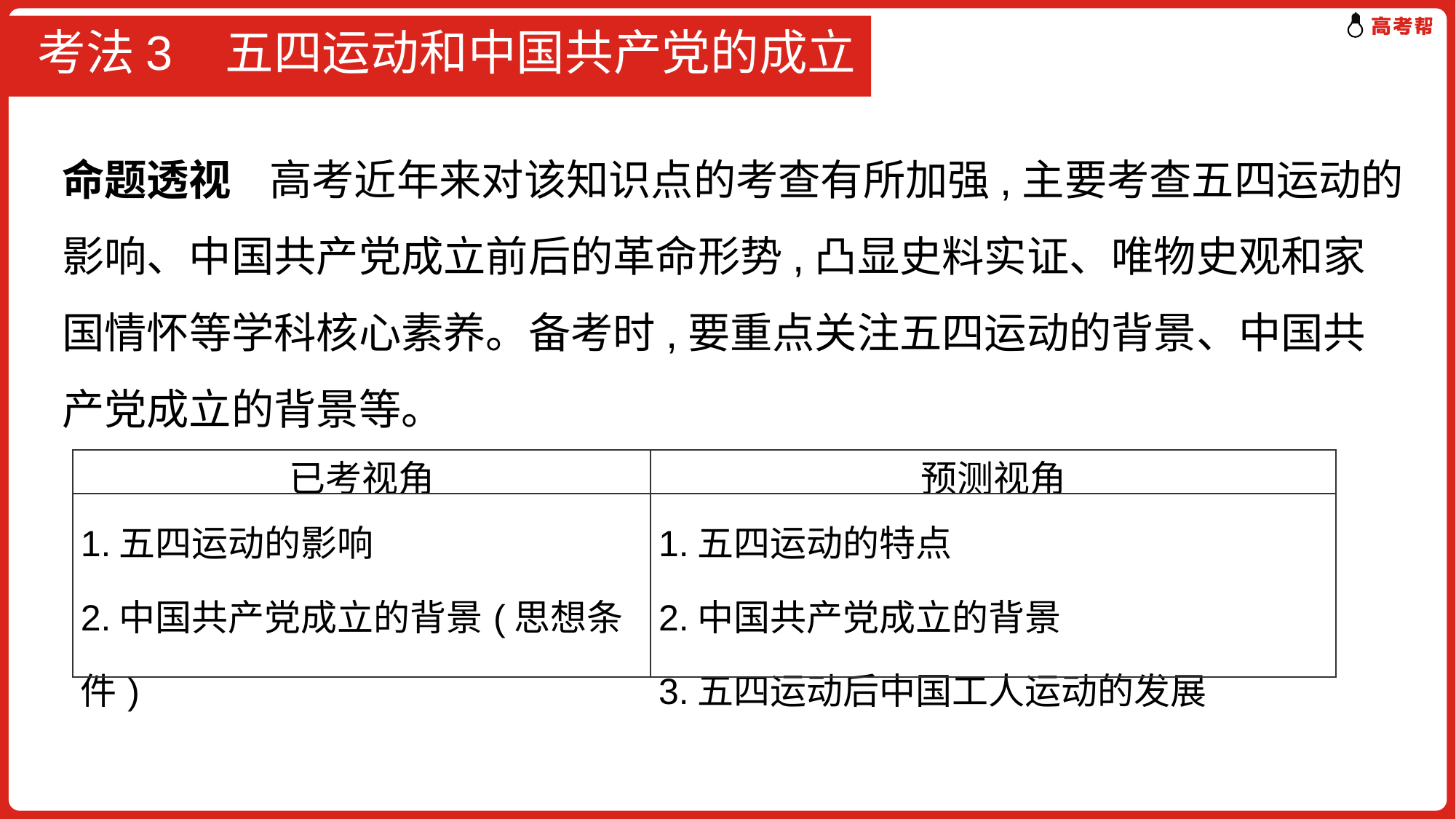

# 考法3   五四运动和中国共产党的成立
命题透视    高考近年来对该知识点的考查有所加强,主要考查五四运动的影响、中国共产党成立前后的革命形势,凸显史料实证、唯物史观和家国情怀等学科核心素养。备考时,要重点关注五四运动的背景、中国共产党成立的背景等。
| 已考视角 | 预测视角 |
| --- | --- |
| 1.五四运动的影响 2.中国共产党成立的背景(思想条件) | 1.五四运动的特点 2.中国共产党成立的背景 3.五四运动后中国工人运动的发展 |